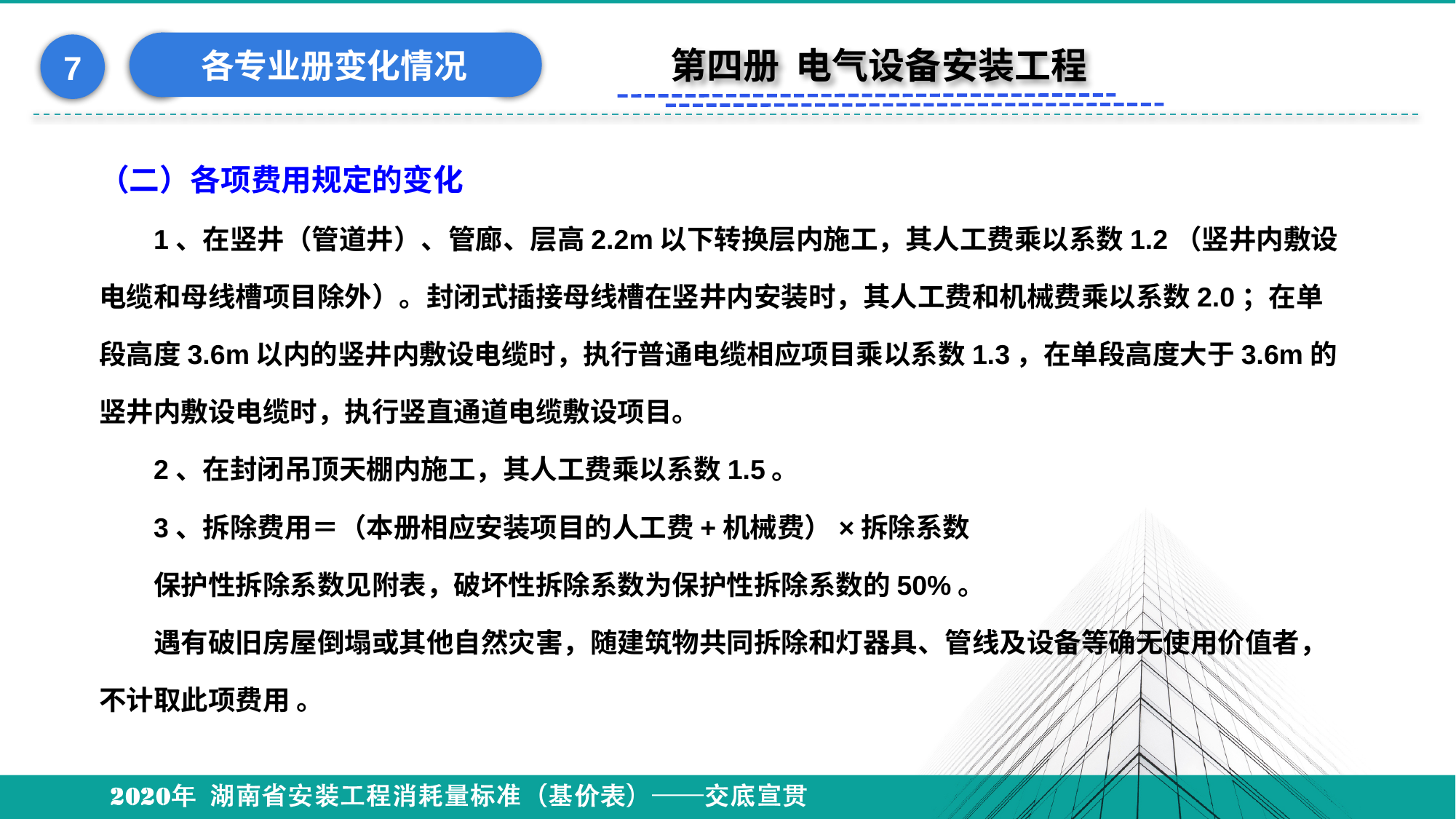

各专业册变化情况

7
第四册  电气设备安装工程
（二）各项费用规定的变化
1、在竖井（管道井）、管廊、层高2.2m以下转换层内施工，其人工费乘以系数1.2（竖井内敷设电缆和母线槽项目除外）。封闭式插接母线槽在竖井内安装时，其人工费和机械费乘以系数2.0；在单段高度3.6m以内的竖井内敷设电缆时，执行普通电缆相应项目乘以系数1.3，在单段高度大于3.6m的竖井内敷设电缆时，执行竖直通道电缆敷设项目。
2、在封闭吊顶天棚内施工，其人工费乘以系数1.5。
3、拆除费用＝（本册相应安装项目的人工费+机械费）×拆除系数
保护性拆除系数见附表，破坏性拆除系数为保护性拆除系数的50%。
遇有破旧房屋倒塌或其他自然灾害，随建筑物共同拆除和灯器具、管线及设备等确无使用价值者，不计取此项费用 。